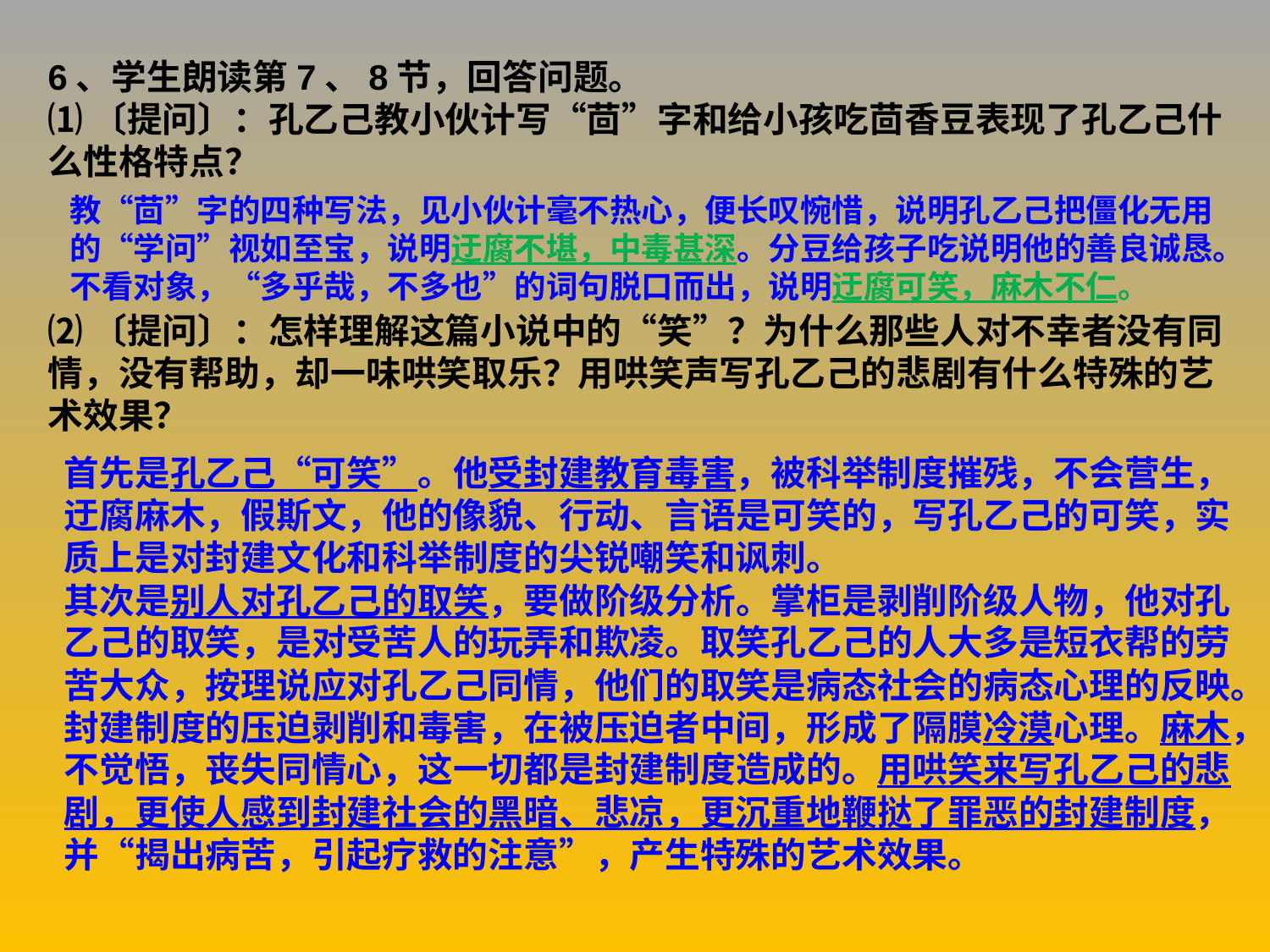

6、学生朗读第7、8节，回答问题。
⑴〔提问〕：孔乙己教小伙计写“茴”字和给小孩吃茴香豆表现了孔乙己什么性格特点？

⑵〔提问〕：怎样理解这篇小说中的“笑”？为什么那些人对不幸者没有同情，没有帮助，却一味哄笑取乐？用哄笑声写孔乙己的悲剧有什么特殊的艺术效果？

教“茴”字的四种写法，见小伙计毫不热心，便长叹惋惜，说明孔乙己把僵化无用的“学问”视如至宝，说明迂腐不堪，中毒甚深。分豆给孩子吃说明他的善良诚恳。不看对象，“多乎哉，不多也”的词句脱口而出，说明迂腐可笑，麻木不仁。
首先是孔乙己“可笑”。他受封建教育毒害，被科举制度摧残，不会营生，迂腐麻木，假斯文，他的像貌、行动、言语是可笑的，写孔乙己的可笑，实质上是对封建文化和科举制度的尖锐嘲笑和讽刺。
其次是别人对孔乙己的取笑，要做阶级分析。掌柜是剥削阶级人物，他对孔乙己的取笑，是对受苦人的玩弄和欺凌。取笑孔乙己的人大多是短衣帮的劳苦大众，按理说应对孔乙己同情，他们的取笑是病态社会的病态心理的反映。封建制度的压迫剥削和毒害，在被压迫者中间，形成了隔膜冷漠心理。麻木，不觉悟，丧失同情心，这一切都是封建制度造成的。用哄笑来写孔乙己的悲剧，更使人感到封建社会的黑暗、悲凉，更沉重地鞭挞了罪恶的封建制度，并“揭出病苦，引起疗救的注意”，产生特殊的艺术效果。